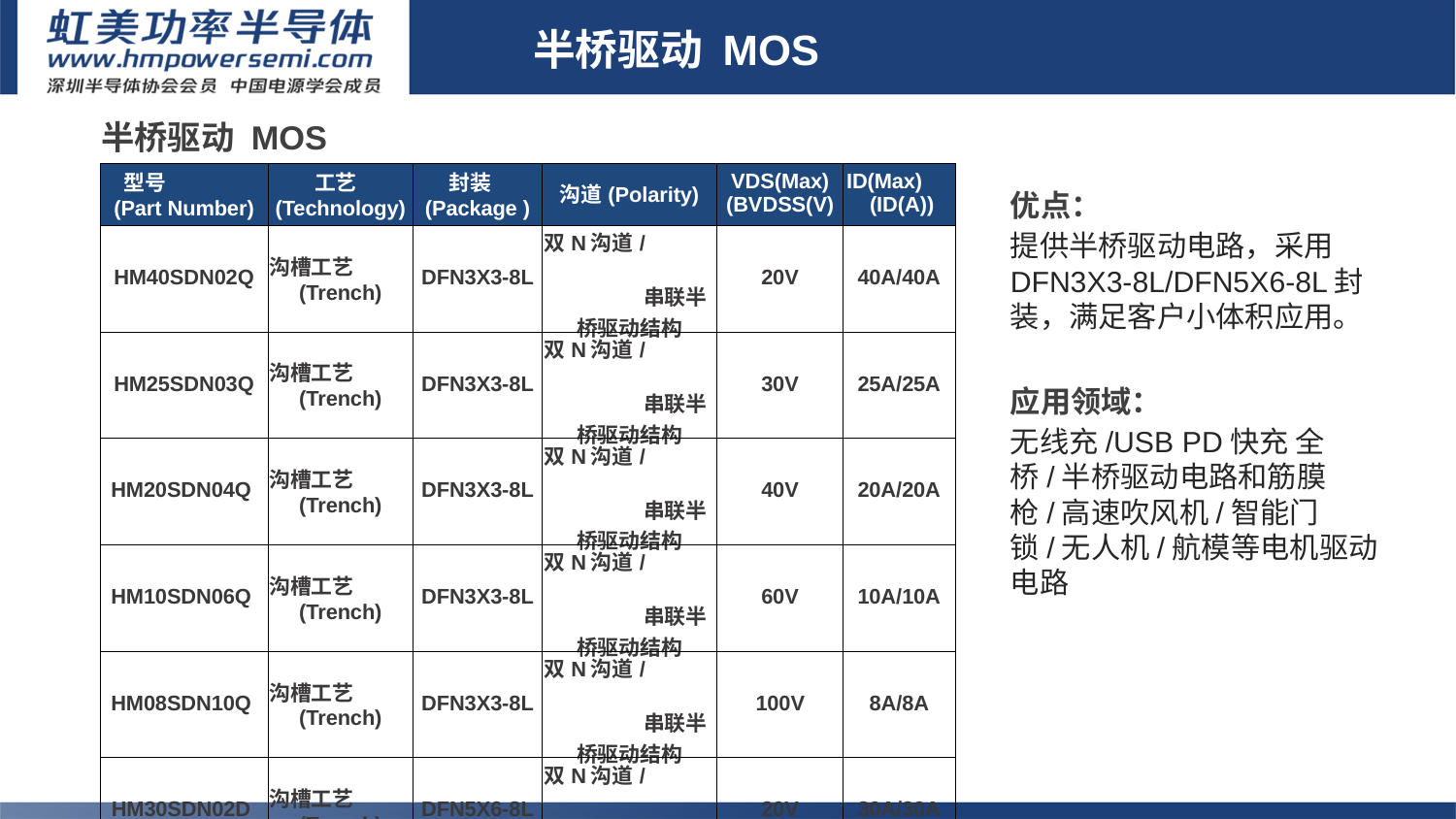

半桥驱动 MOS
| 半桥驱动 MOS |  |  |  |  |  |
| --- | --- | --- | --- | --- | --- |
| 型号 (Part Number) | 工艺 (Technology) | 封装 (Package ) | 沟道(Polarity) | VDS(Max) (BVDSS(V) | ID(Max) (ID(A)) |
| HM40SDN02Q | 沟槽工艺 (Trench) | DFN3X3-8L | 双N沟道/ 串联半桥驱动结构 | 20V | 40A/40A |
| HM25SDN03Q | 沟槽工艺 (Trench) | DFN3X3-8L | 双N沟道/ 串联半桥驱动结构 | 30V | 25A/25A |
| HM20SDN04Q | 沟槽工艺 (Trench) | DFN3X3-8L | 双N沟道/ 串联半桥驱动结构 | 40V | 20A/20A |
| HM10SDN06Q | 沟槽工艺 (Trench) | DFN3X3-8L | 双N沟道/ 串联半桥驱动结构 | 60V | 10A/10A |
| HM08SDN10Q | 沟槽工艺 (Trench) | DFN3X3-8L | 双N沟道/ 串联半桥驱动结构 | 100V | 8A/8A |
| HM30SDN02D | 沟槽工艺 (Trench) | DFN5X6-8L | 双N沟道/ 串联半桥驱动结构 | 20V | 30A/30A |
| HM35SDN03D | 沟槽工艺 (Trench) | DFN5X6-8L | 双N沟道/ 串联半桥驱动结构 | 30V | 35A/35A |
| HM18SDN04D | 沟槽工艺 (Trench) | DFN5X6-8L | 双N沟道/ 串联半桥驱动结构 | 40V | 18A/18A |
| HM10SDN06D | 沟槽工艺 (Trench) | DFN5X6-8L | 双N沟道/ 串联半桥驱动结构 | 60V | 10A/10A |
| HM10SDN10D | 沟槽工艺 (Trench) | DFN5X6-8L | 双N沟道/ 串联半桥驱动结构 | 100V | 10A/10A |
优点：
提供半桥驱动电路，采用DFN3X3-8L/DFN5X6-8L封装，满足客户小体积应用。

应用领域：
无线充/USB PD快充 全桥/半桥驱动电路和筋膜枪/高速吹风机/智能门锁/无人机/航模等电机驱动电路

# 6-2